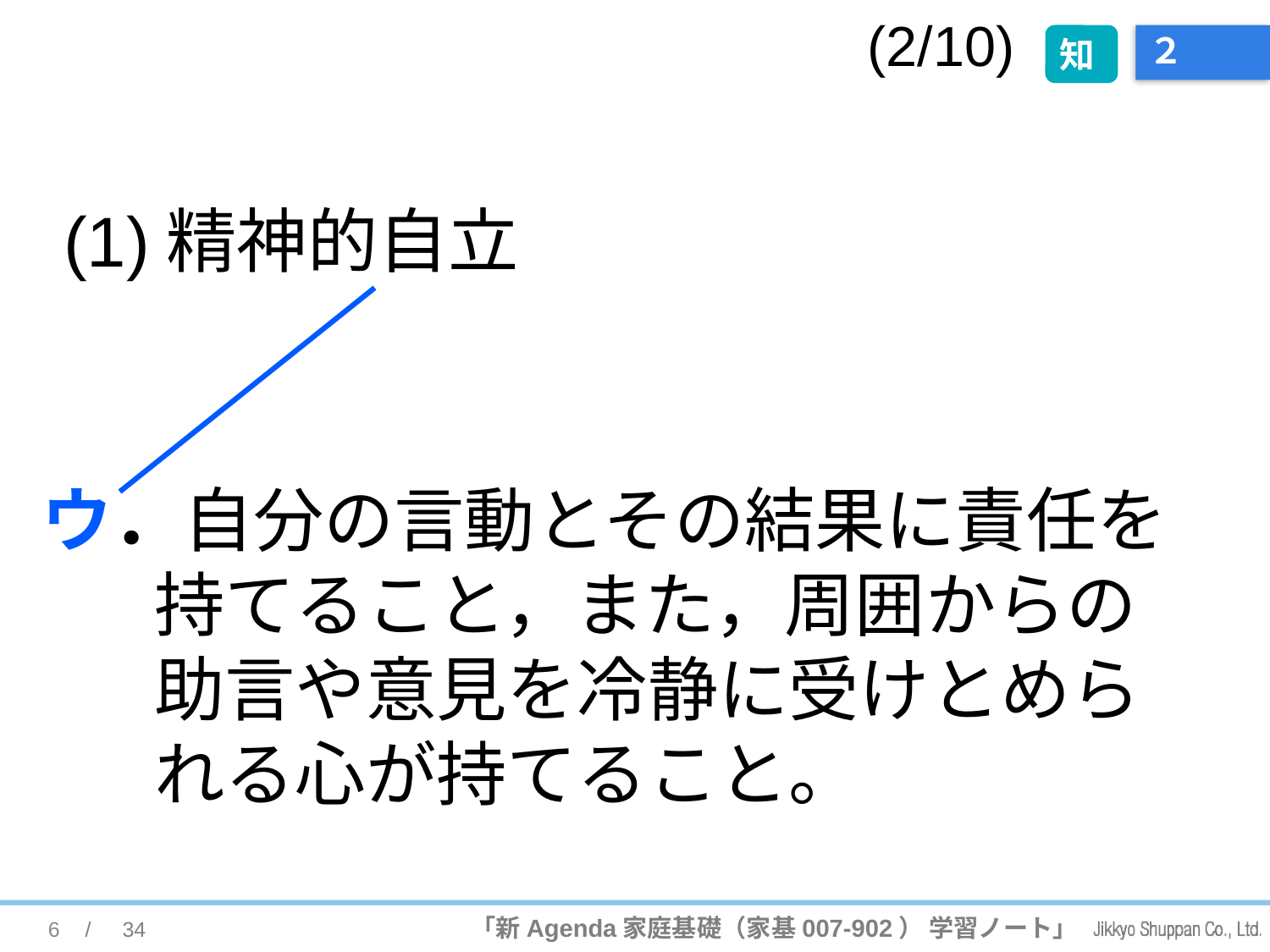

(2/10)
知
# ２
(1)精神的自立
ウ．自分の言動とその結果に責任を持てること，また，周囲からの助言や意見を冷静に受けとめられる心が持てること。
6